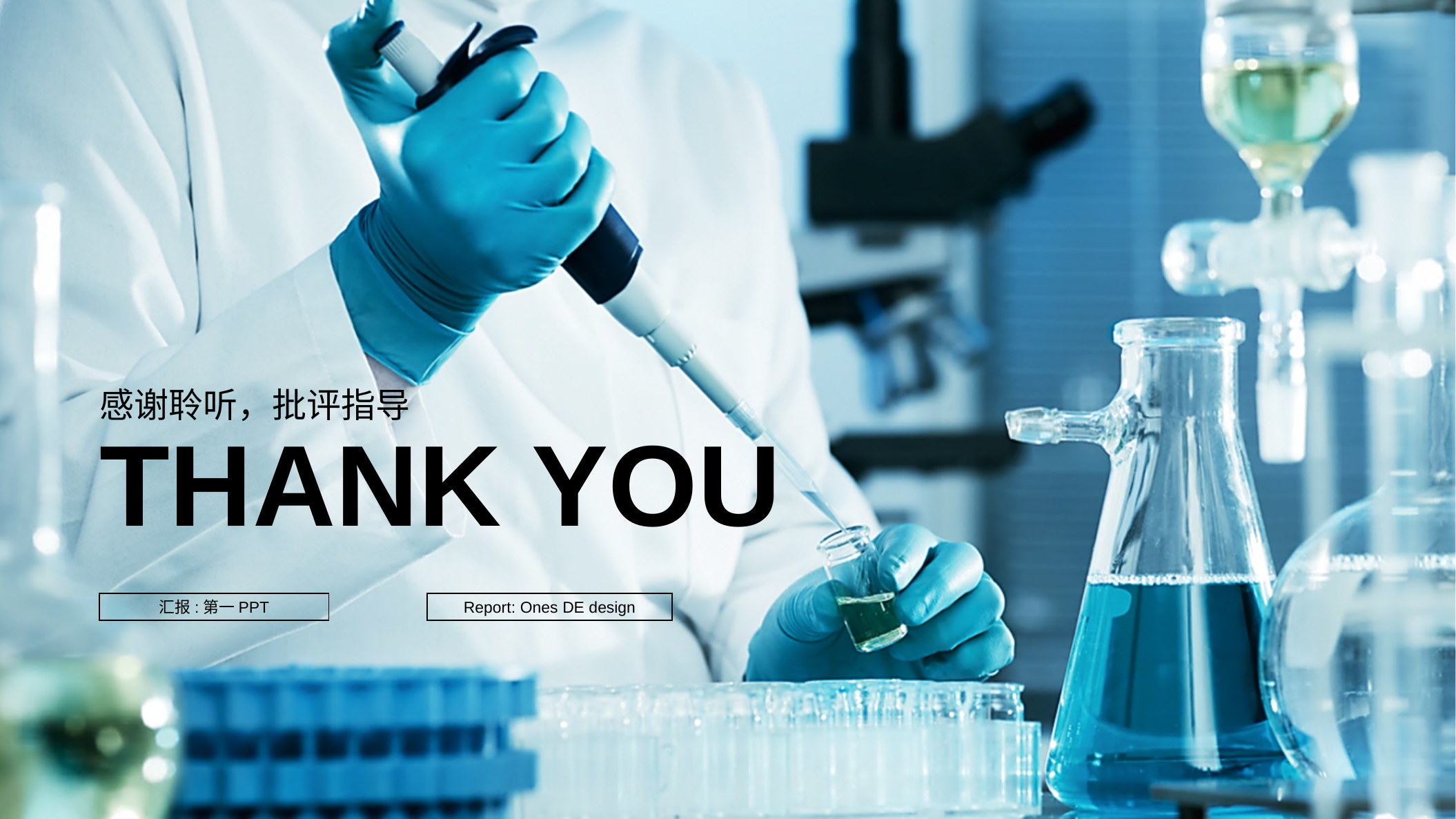

感谢聆听，批评指导
THANK YOU
汇报:第一PPT
Report: Ones DE design